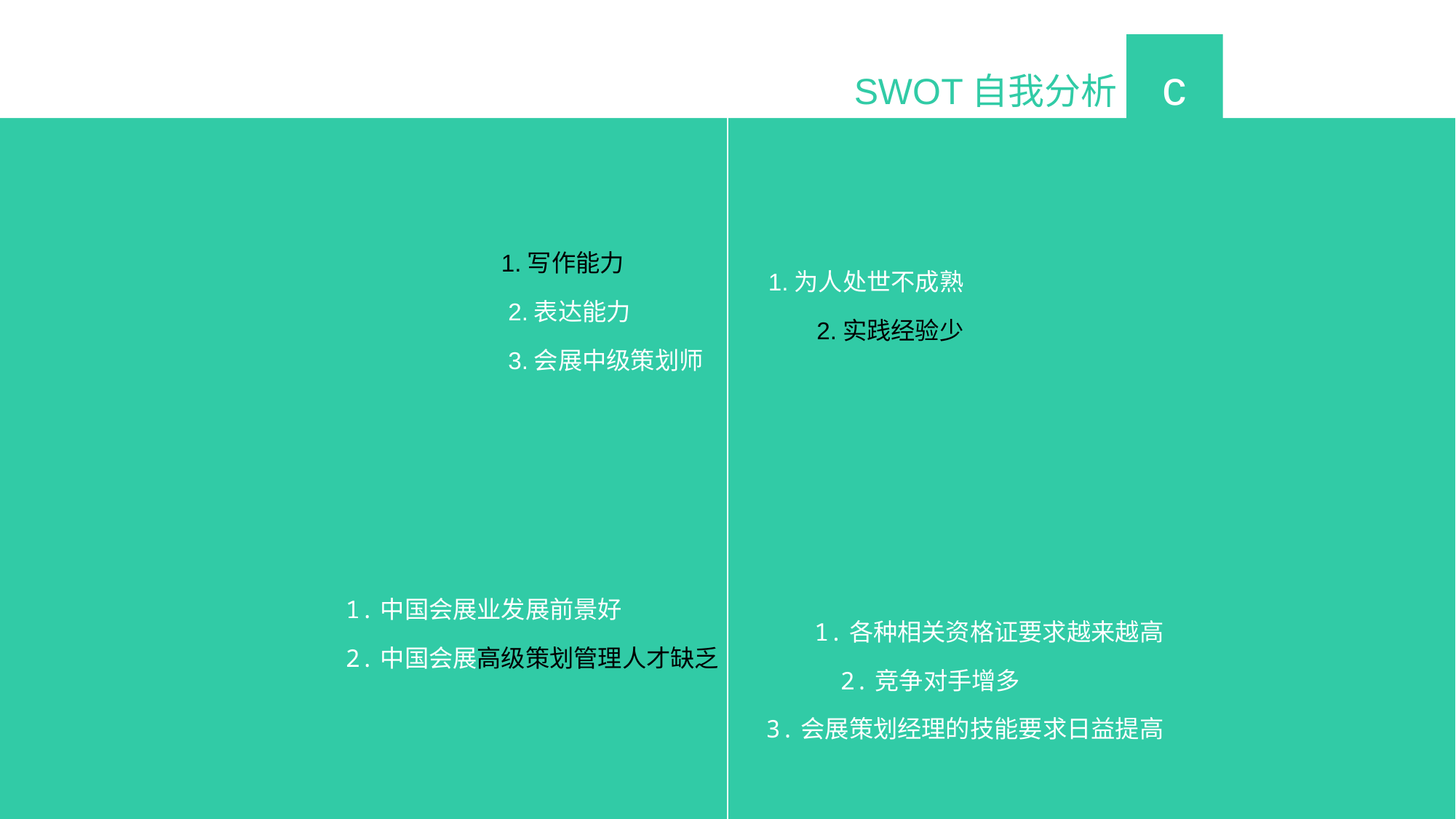

O

T

S

W

c
SWOT自我分析
1.写作能力
 2.表达能力
 3.会展中级策划师
 1.为人处世不成熟
 2.实践经验少
 1.中国会展业发展前景好
 2.中国会展高级策划管理人才缺乏
1.各种相关资格证要求越来越高
      2.竞争对手增多
3.会展策划经理的技能要求日益提高